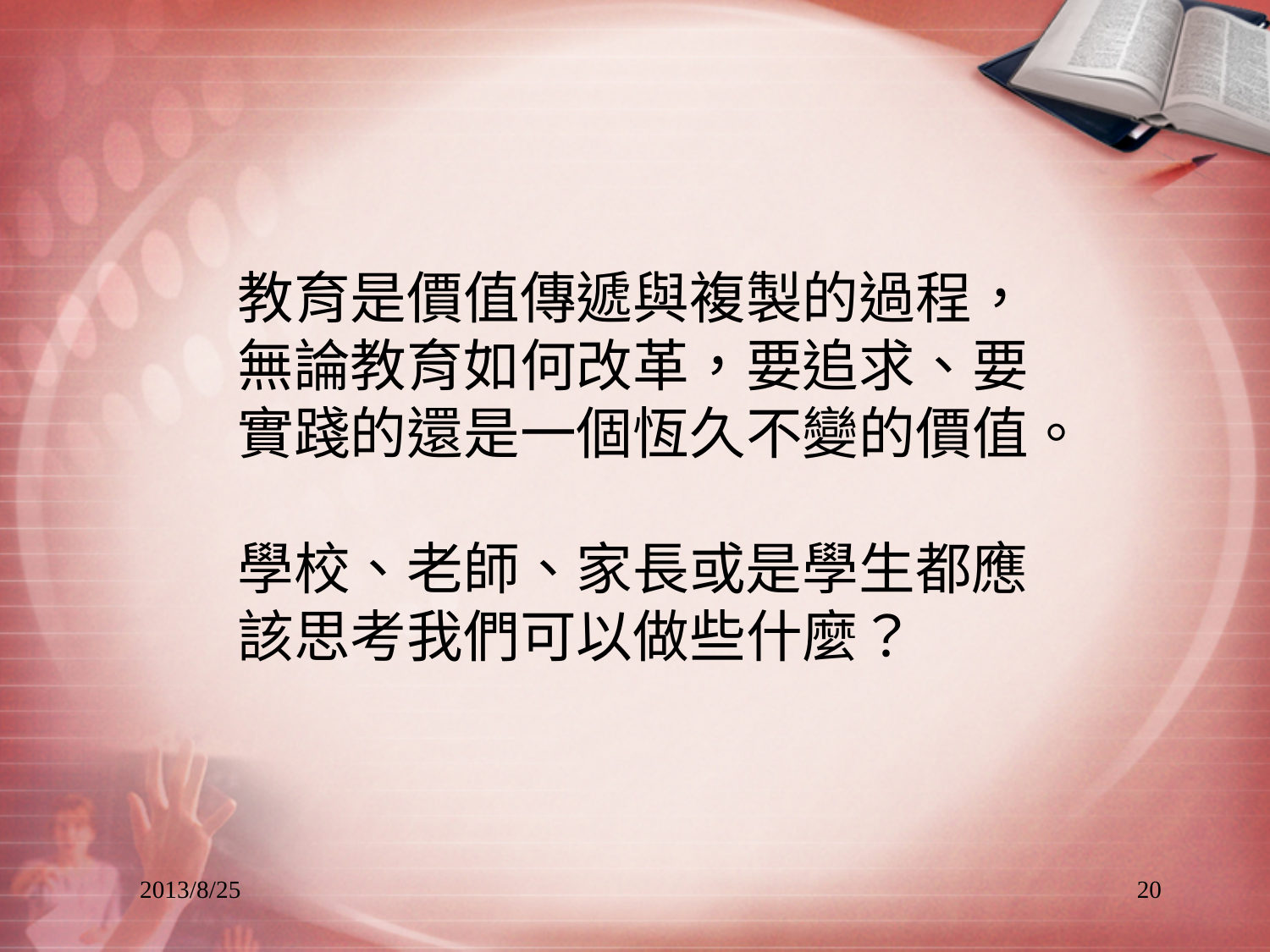

教育是價值傳遞與複製的過程，無論教育如何改革，要追求、要實踐的還是一個恆久不變的價值。

學校、老師、家長或是學生都應該思考我們可以做些什麼？
2013/8/25
20